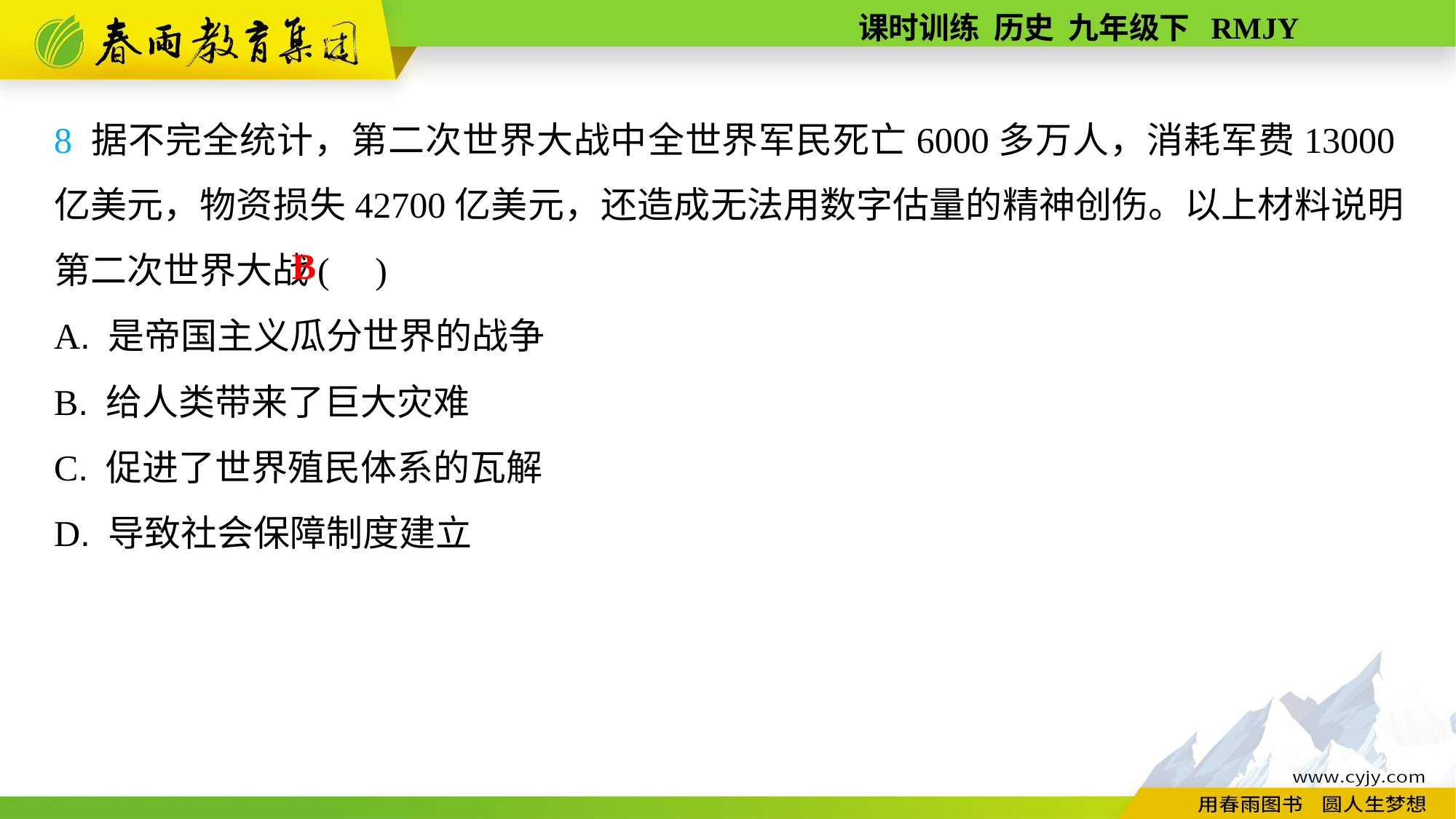

8 据不完全统计，第二次世界大战中全世界军民死亡6000多万人，消耗军费13000亿美元，物资损失42700亿美元，还造成无法用数字估量的精神创伤。以上材料说明第二次世界大战(     )
A. 是帝国主义瓜分世界的战争
B. 给人类带来了巨大灾难
C. 促进了世界殖民体系的瓦解
D. 导致社会保障制度建立
B